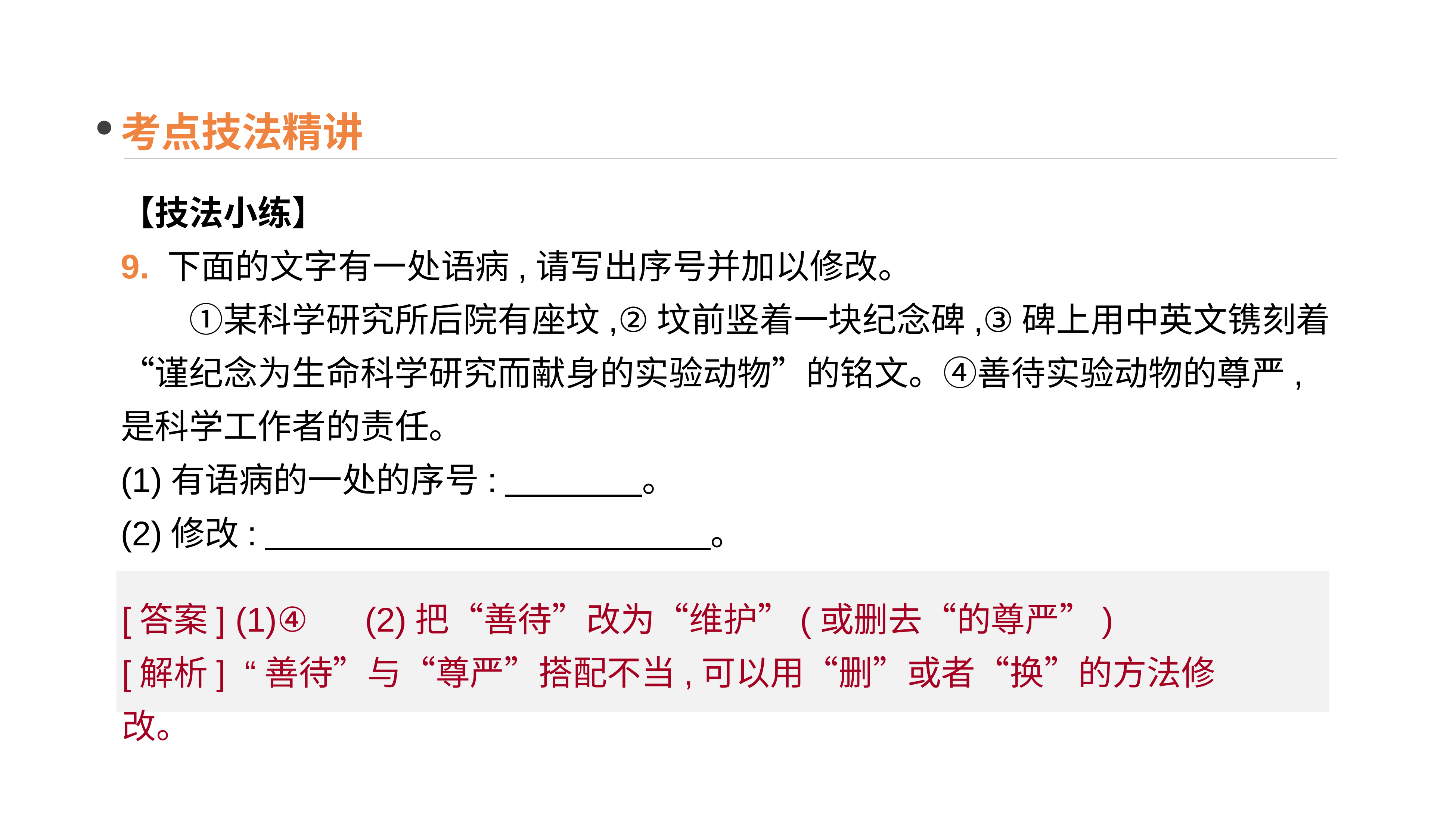

考点技法精讲

【技法小练】
9. 下面的文字有一处语病,请写出序号并加以修改。
　　①某科学研究所后院有座坟,②坟前竖着一块纪念碑,③碑上用中英文镌刻着“谨纪念为生命科学研究而献身的实验动物”的铭文。④善待实验动物的尊严,是科学工作者的责任。
(1)有语病的一处的序号:　　　　。
(2)修改:　　　　　　　　　　　　　。

[答案] (1)④      (2)把“善待”改为“维护”(或删去“的尊严”)
[解析]  “善待”与“尊严”搭配不当,可以用“删”或者“换”的方法修改。